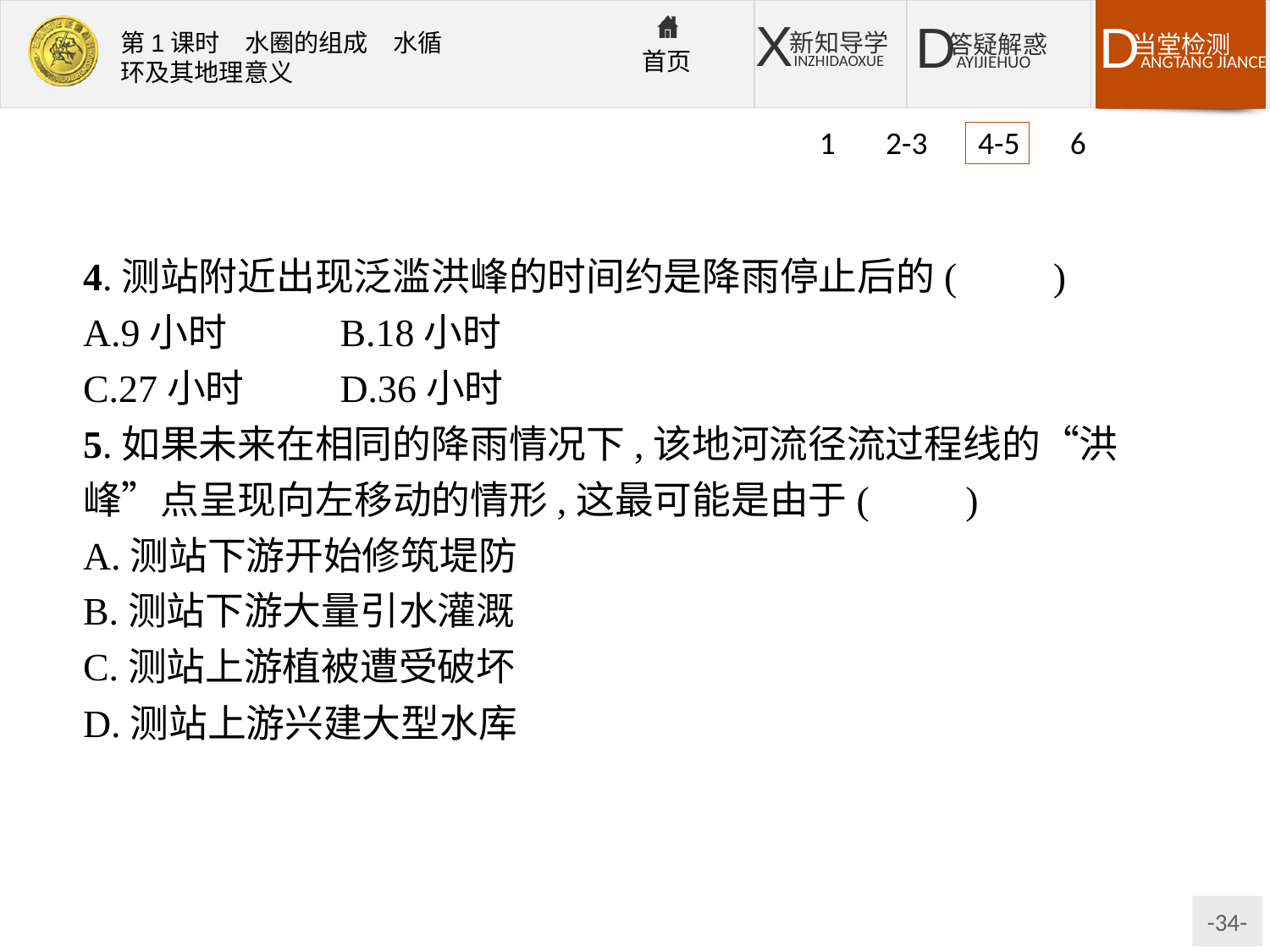

1       2-3       4-5       6

4.测站附近出现泛滥洪峰的时间约是降雨停止后的(　　)
A.9小时	B.18小时
C.27小时	D.36小时
5.如果未来在相同的降雨情况下,该地河流径流过程线的“洪峰”点呈现向左移动的情形,这最可能是由于(　　)
A.测站下游开始修筑堤防
B.测站下游大量引水灌溉
C.测站上游植被遭受破坏
D.测站上游兴建大型水库